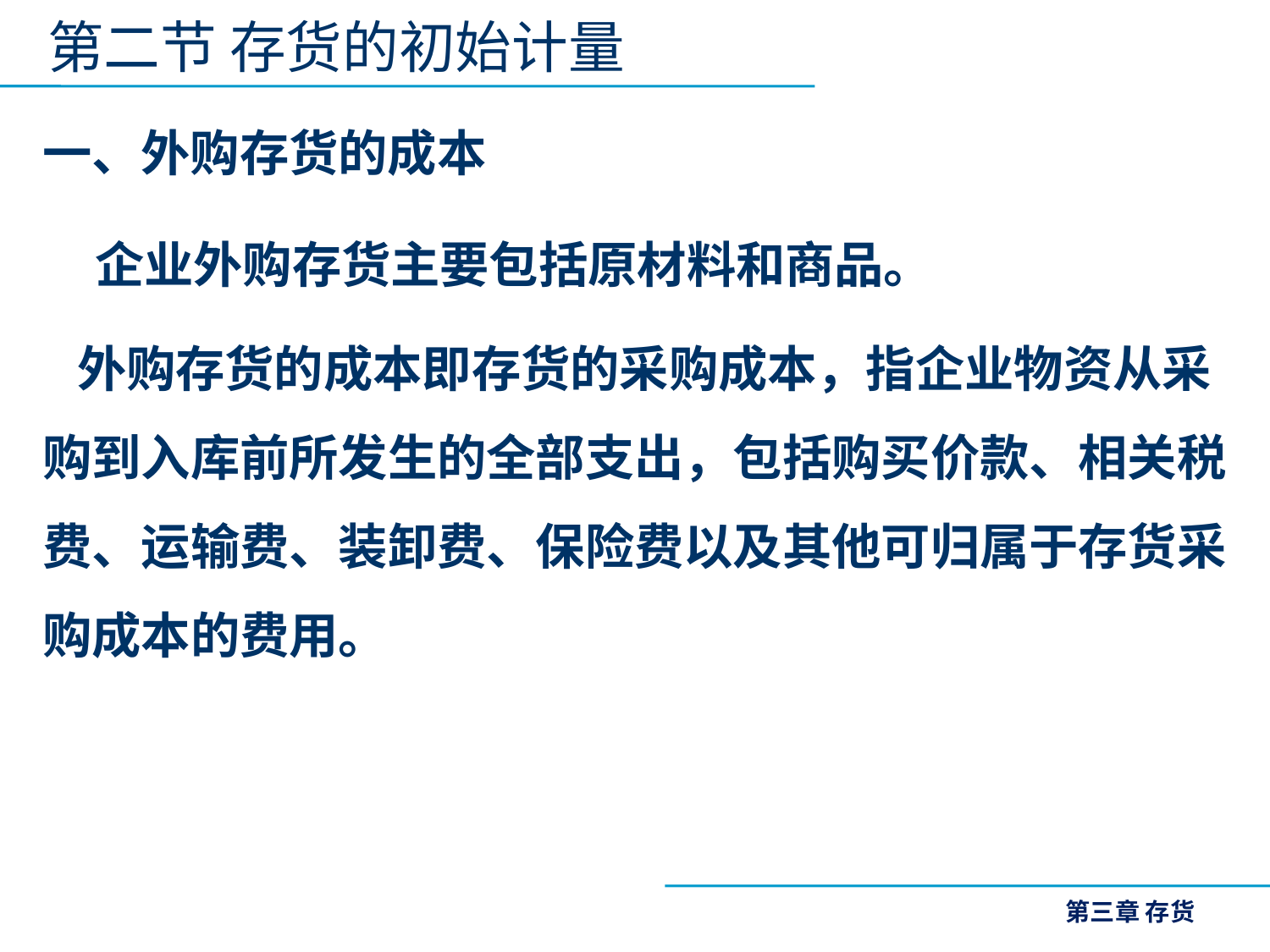

第二节 存货的初始计量
一、外购存货的成本
   企业外购存货主要包括原材料和商品。
  外购存货的成本即存货的采购成本，指企业物资从采购到入库前所发生的全部支出，包括购买价款、相关税费、运输费、装卸费、保险费以及其他可归属于存货采购成本的费用。